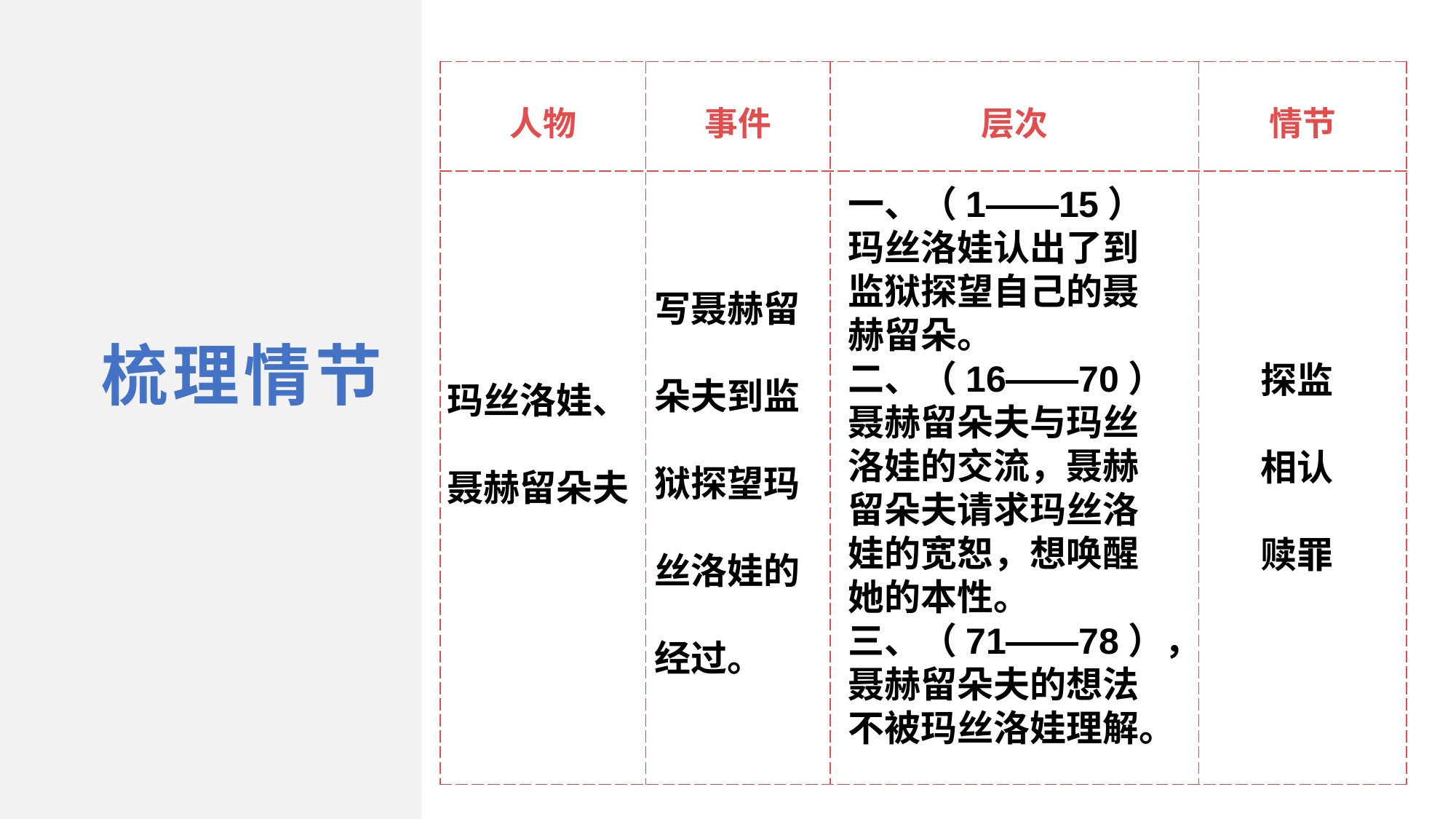

| 人物 | 事件 | 层次 | 情节 |
| --- | --- | --- | --- |
|  |  |  |  |
一、（1——15）玛丝洛娃认出了到监狱探望自己的聂赫留朵。
二、（16——70）聂赫留朵夫与玛丝洛娃的交流，聂赫留朵夫请求玛丝洛娃的宽恕，想唤醒她的本性。
三、（71——78），聂赫留朵夫的想法不被玛丝洛娃理解。
写聂赫留
朵夫到监
狱探望玛
丝洛娃的
经过。
梳理情节
探监
相认
赎罪
玛丝洛娃、
聂赫留朵夫